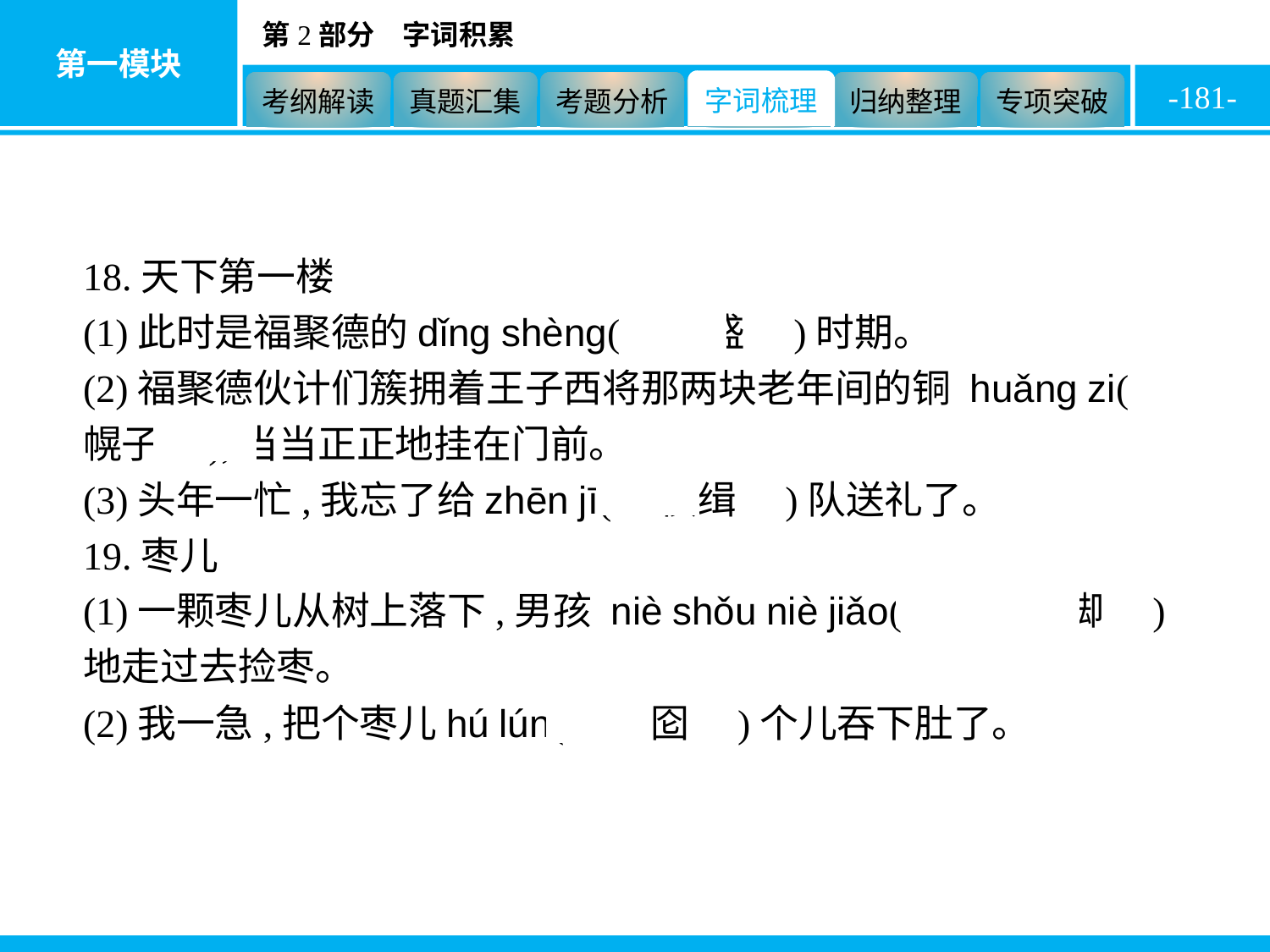

-181-
18.天下第一楼
(1)此时是福聚德的dǐng shèng(　鼎盛　)时期。
(2)福聚德伙计们簇拥着王子西将那两块老年间的铜 huǎng zi(　幌子　),当当正正地挂在门前。
(3)头年一忙,我忘了给zhēn jī(　侦缉　)队送礼了。
19.枣儿
(1)一颗枣儿从树上落下,男孩 niè shǒu niè jiǎo(　蹑手蹑脚　)地走过去捡枣。
(2)我一急,把个枣儿hú lún(　囫囵　)个儿吞下肚了。